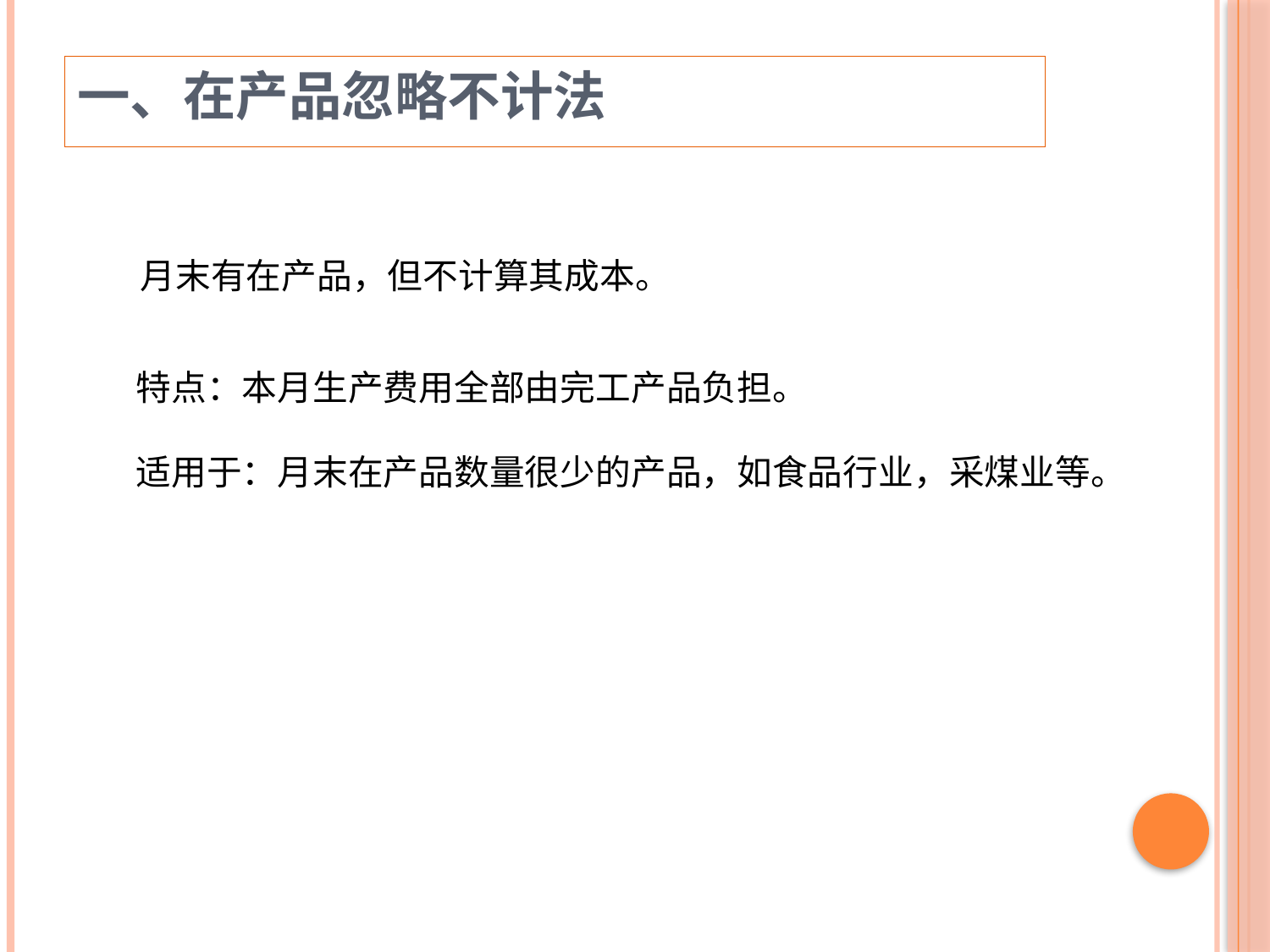

一、在产品忽略不计法
      月末有在产品，但不计算其成本。

 特点：本月生产费用全部由完工产品负担。

 适用于：月末在产品数量很少的产品，如食品行业，采煤业等。